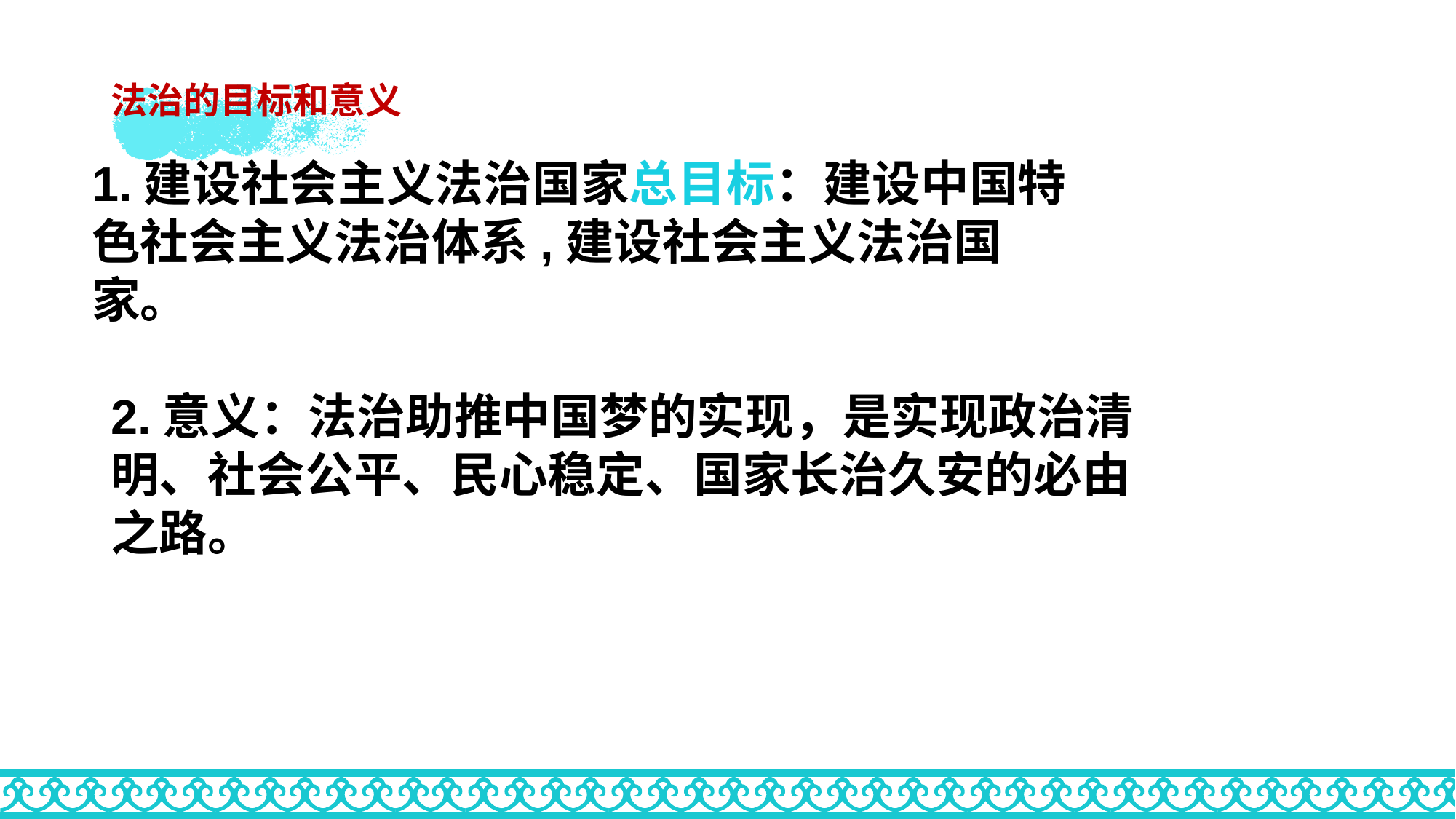

# 法治的目标和意义
1.建设社会主义法治国家总目标：建设中国特色社会主义法治体系,建设社会主义法治国家。
2.意义：法治助推中国梦的实现，是实现政治清明、社会公平、民心稳定、国家长治久安的必由之路。